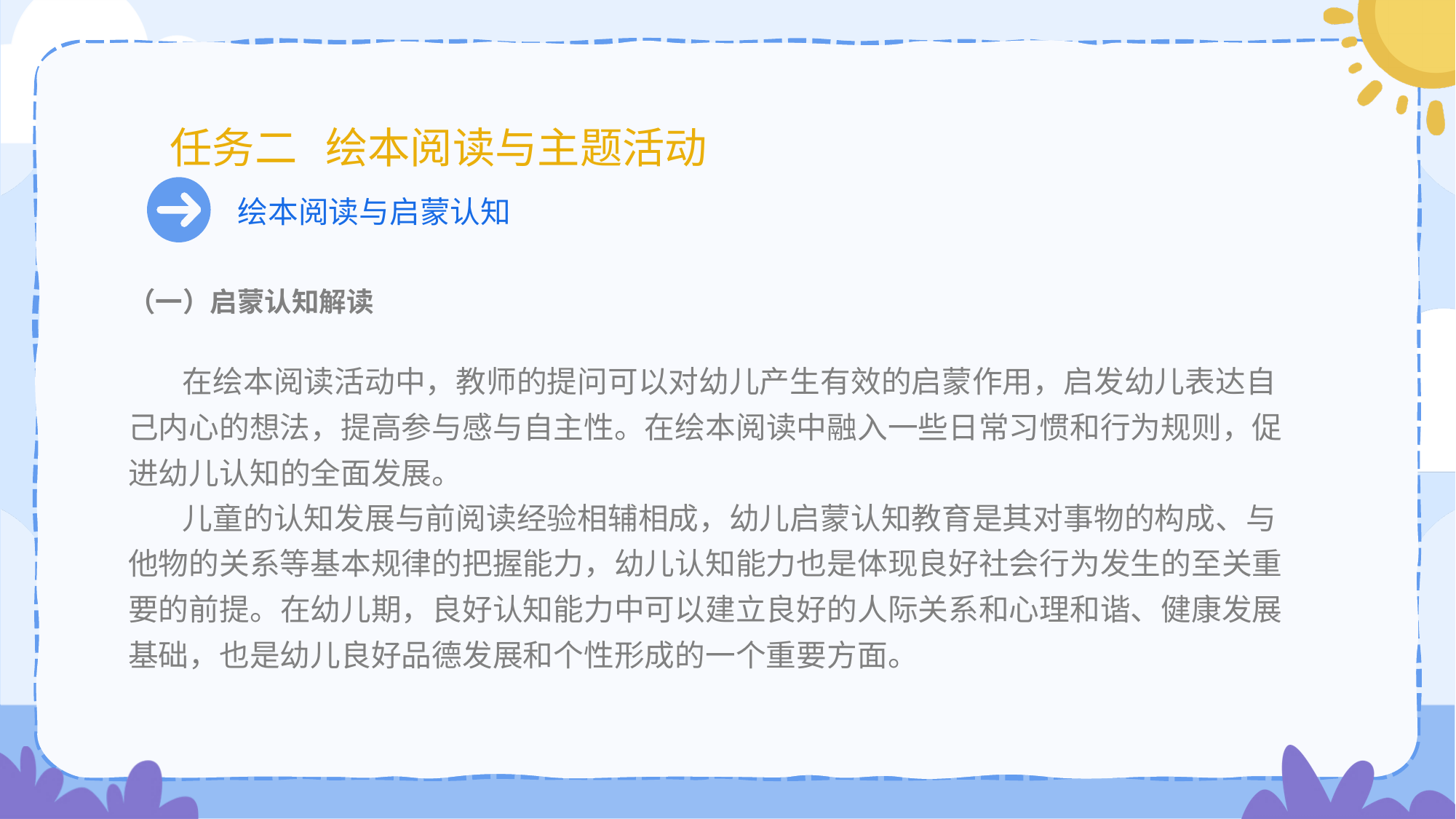

# 任务二   绘本阅读与主题活动

绘本阅读与启蒙认知

（一）启蒙认知解读

       在绘本阅读活动中，教师的提问可以对幼儿产生有效的启蒙作用，启发幼儿表达自己内心的想法，提高参与感与自主性。在绘本阅读中融入一些日常习惯和行为规则，促进幼儿认知的全面发展。
       儿童的认知发展与前阅读经验相辅相成，幼儿启蒙认知教育是其对事物的构成、与他物的关系等基本规律的把握能力，幼儿认知能力也是体现良好社会行为发生的至关重要的前提。在幼儿期，良好认知能力中可以建立良好的人际关系和心理和谐、健康发展基础，也是幼儿良好品德发展和个性形成的一个重要方面。